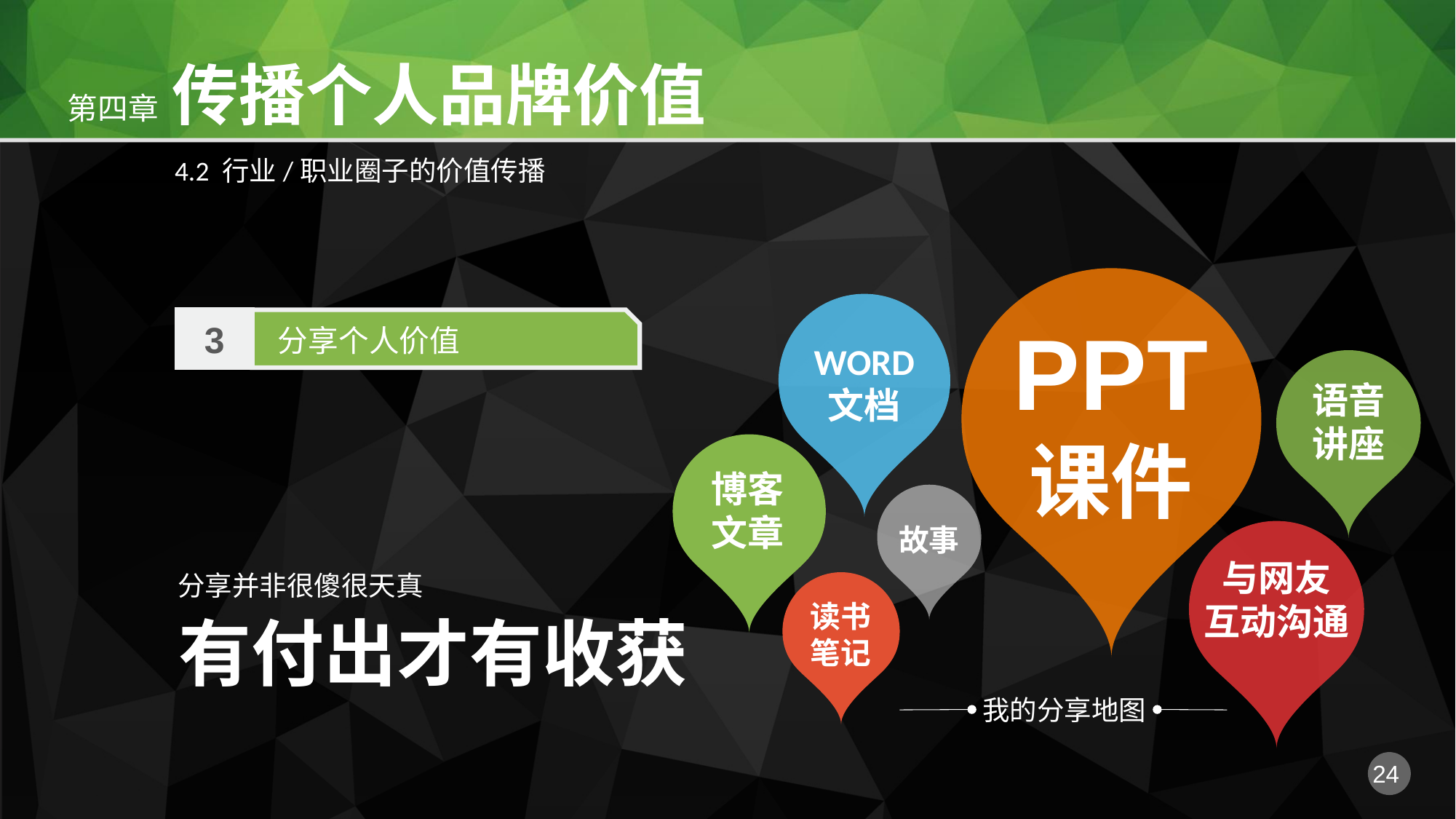

4.2 行业/职业圈子的价值传播

PPT
课件

3
分享个人价值
WORD
文档

语音
讲座

博客
文章

故事

与网友
互动沟通
分享并非很傻很天真

读书
笔记
有付出才有收获
我的分享地图